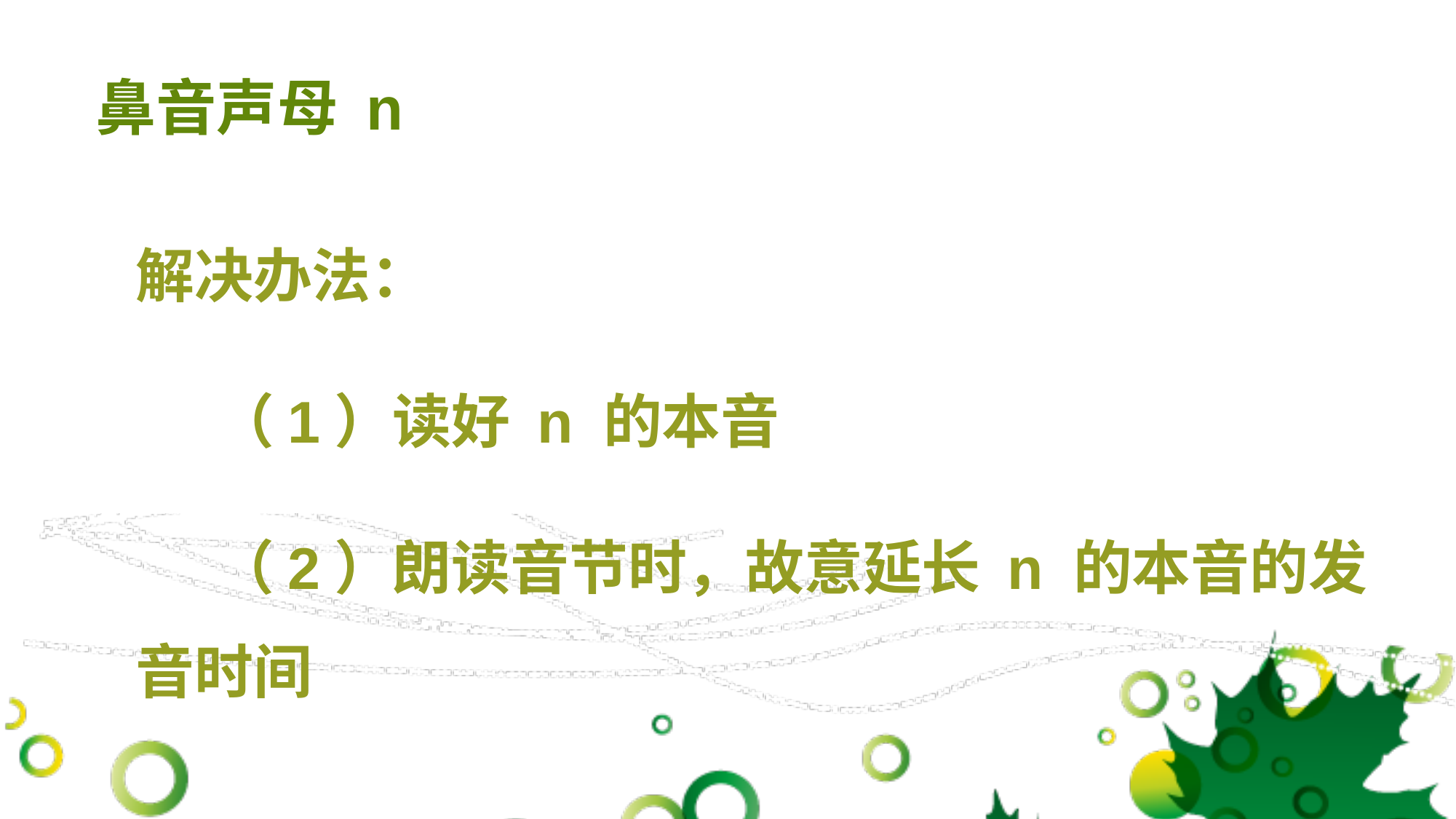

# 鼻音声母 n
  解决办法：

        （1）读好 n 的本音

        （2）朗读音节时，故意延长 n 的本音的发
  音时间